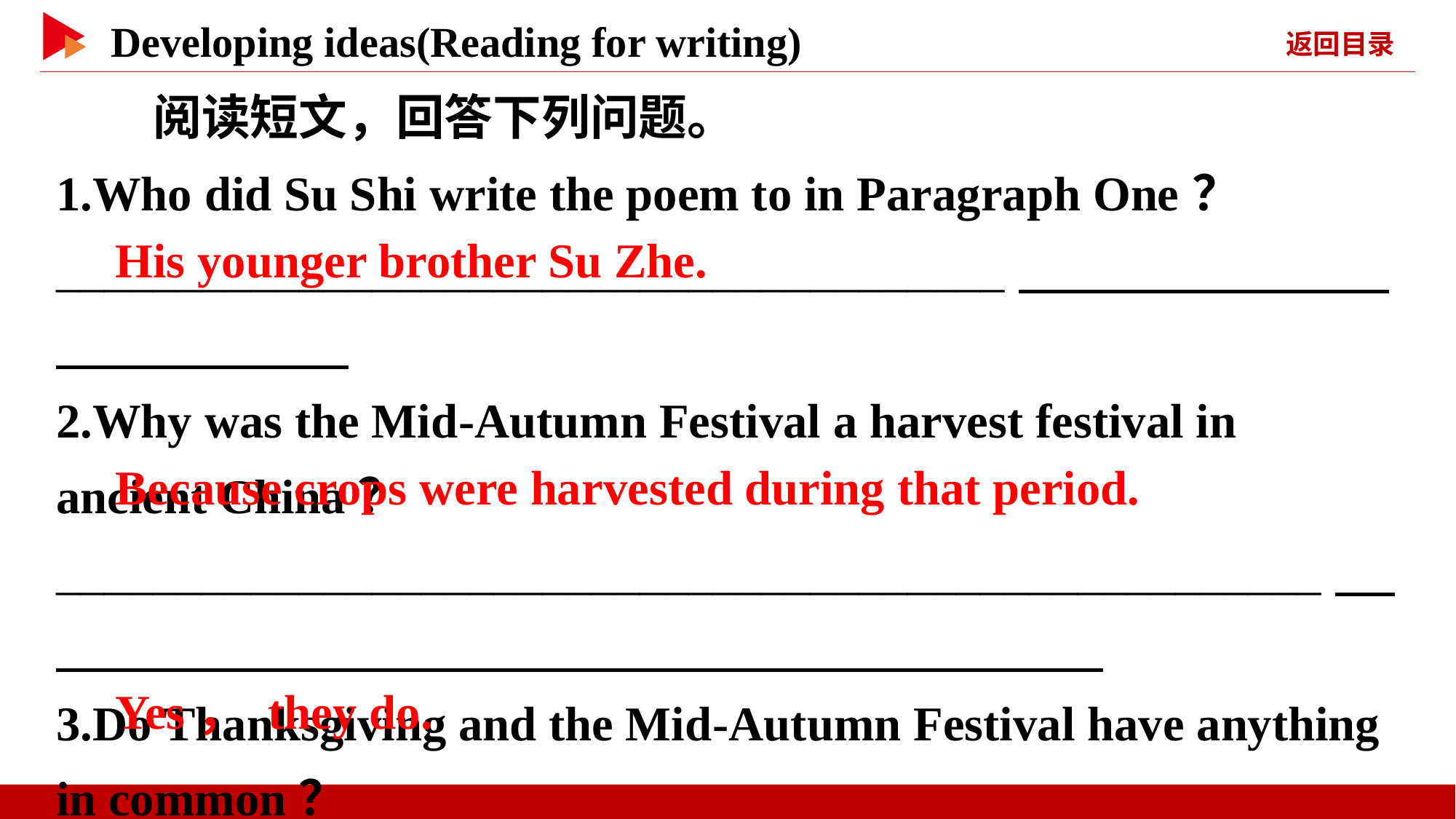

阅读短文，回答下列问题。
1.Who did Su Shi write the poem to in Paragraph One？
_______________________________________
2.Why was the Mid-Autumn Festival a harvest festival in ancient China？
____________________________________________________
3.Do Thanksgiving and the Mid-Autumn Festival have anything in common？
__________________________
　His younger brother Su Zhe.
　Because crops were harvested during that period.
　Yes， they do.